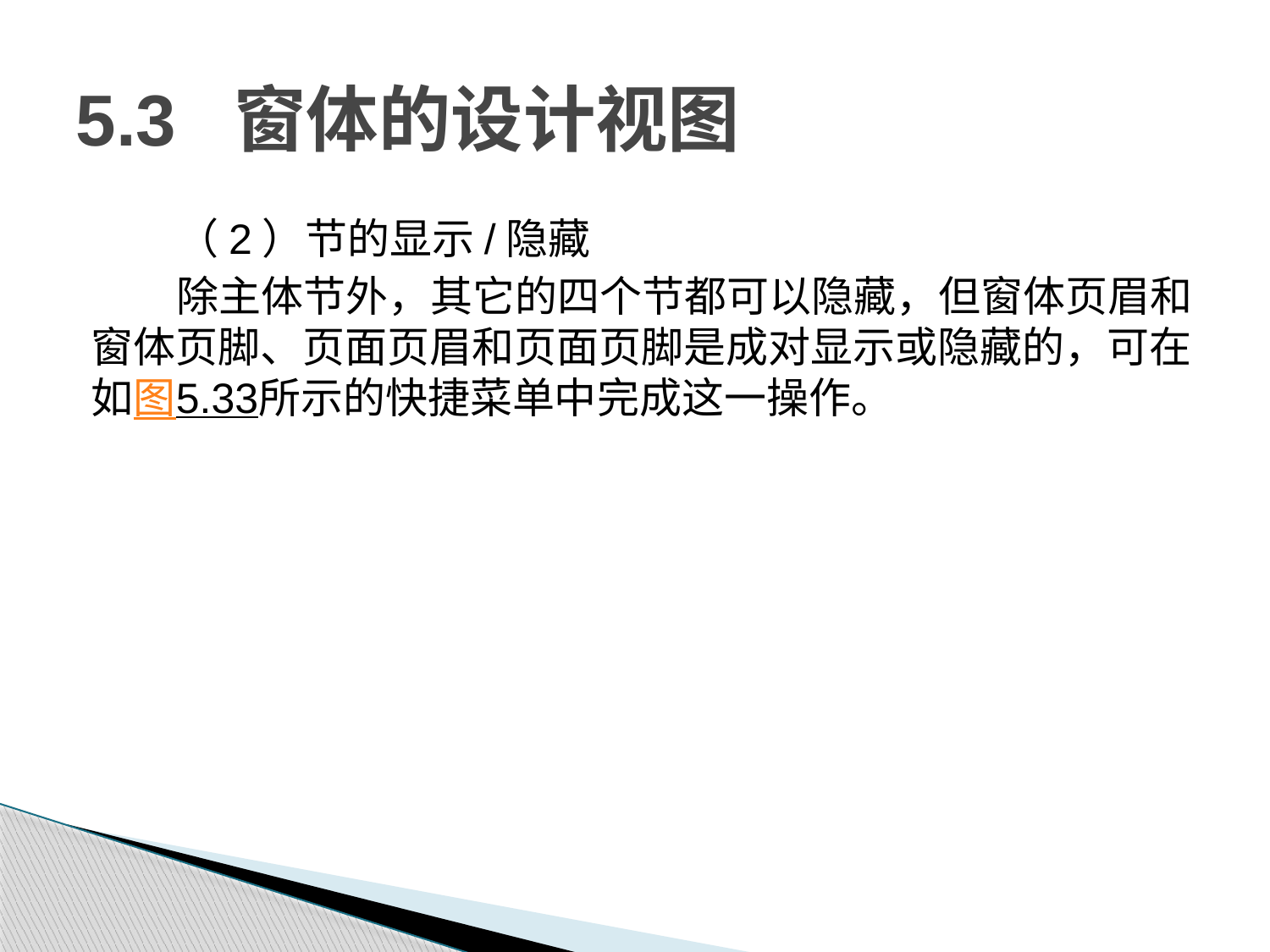

# 5.3  窗体的设计视图
（2）节的显示/隐藏
除主体节外，其它的四个节都可以隐藏，但窗体页眉和窗体页脚、页面页眉和页面页脚是成对显示或隐藏的，可在如图5.33所示的快捷菜单中完成这一操作。